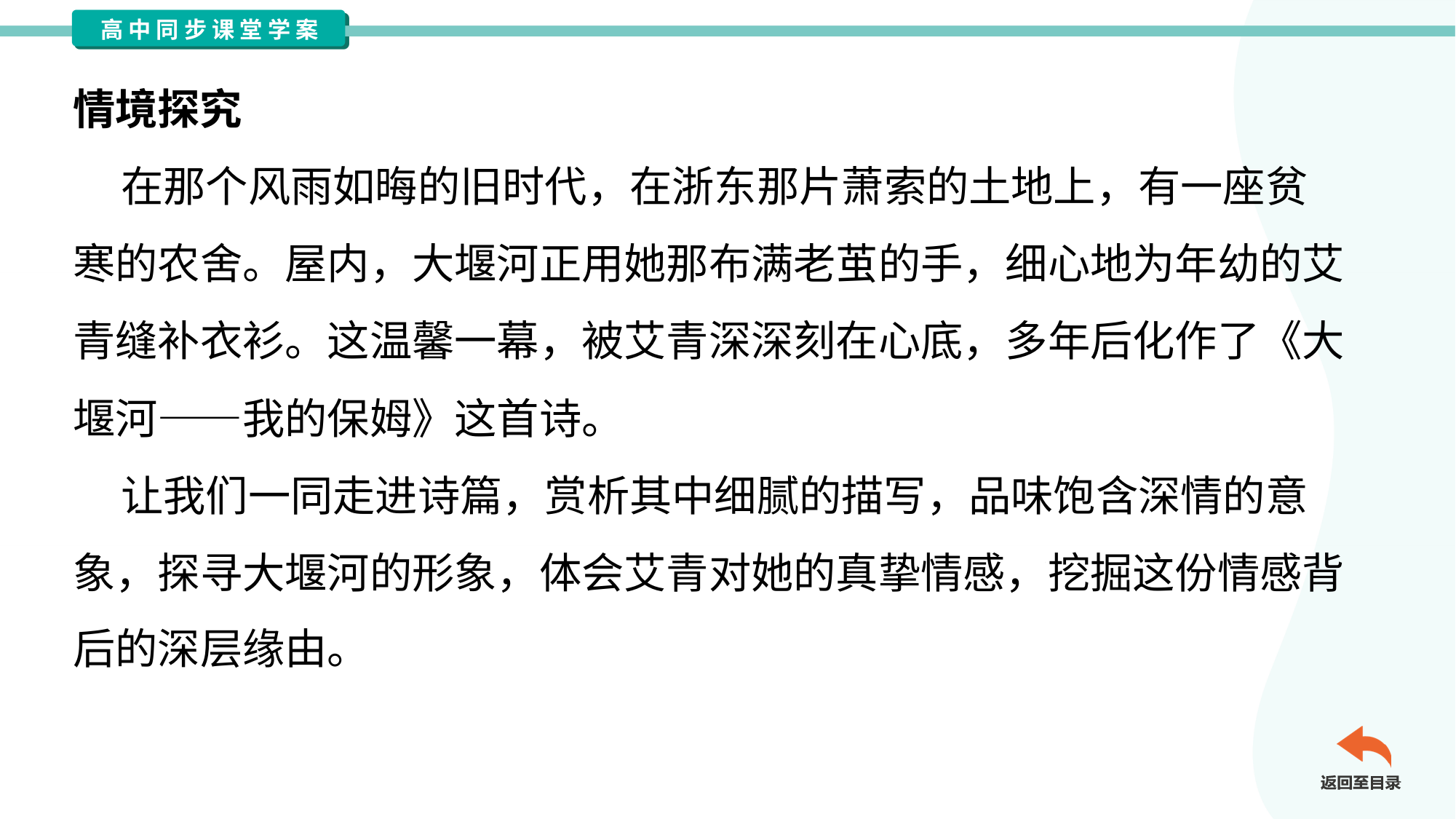

情境探究
    在那个风雨如晦的旧时代，在浙东那片萧索的土地上，有一座贫
寒的农舍。屋内，大堰河正用她那布满老茧的手，细心地为年幼的艾
青缝补衣衫。这温馨一幕，被艾青深深刻在心底，多年后化作了《大
堰河——我的保姆》这首诗。
    让我们一同走进诗篇，赏析其中细腻的描写，品味饱含深情的意
象，探寻大堰河的形象，体会艾青对她的真挚情感，挖掘这份情感背
后的深层缘由。